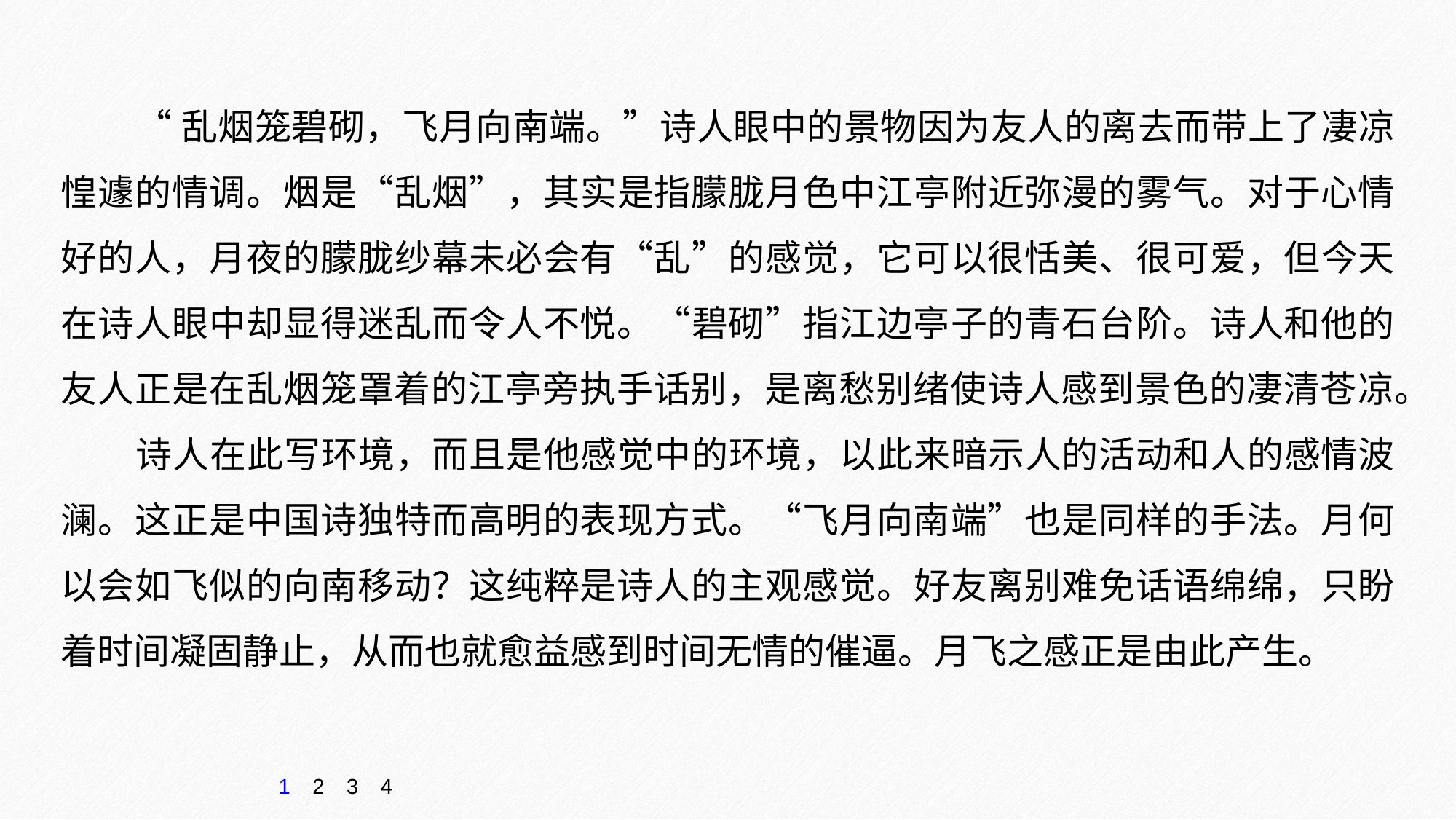

“乱烟笼碧砌，飞月向南端。”诗人眼中的景物因为友人的离去而带上了凄凉惶遽的情调。烟是“乱烟”，其实是指朦胧月色中江亭附近弥漫的雾气。对于心情好的人，月夜的朦胧纱幕未必会有“乱”的感觉，它可以很恬美、很可爱，但今天在诗人眼中却显得迷乱而令人不悦。“碧砌”指江边亭子的青石台阶。诗人和他的友人正是在乱烟笼罩着的江亭旁执手话别，是离愁别绪使诗人感到景色的凄清苍凉。
诗人在此写环境，而且是他感觉中的环境，以此来暗示人的活动和人的感情波澜。这正是中国诗独特而高明的表现方式。“飞月向南端”也是同样的手法。月何以会如飞似的向南移动？这纯粹是诗人的主观感觉。好友离别难免话语绵绵，只盼着时间凝固静止，从而也就愈益感到时间无情的催逼。月飞之感正是由此产生。
1
2
3
4